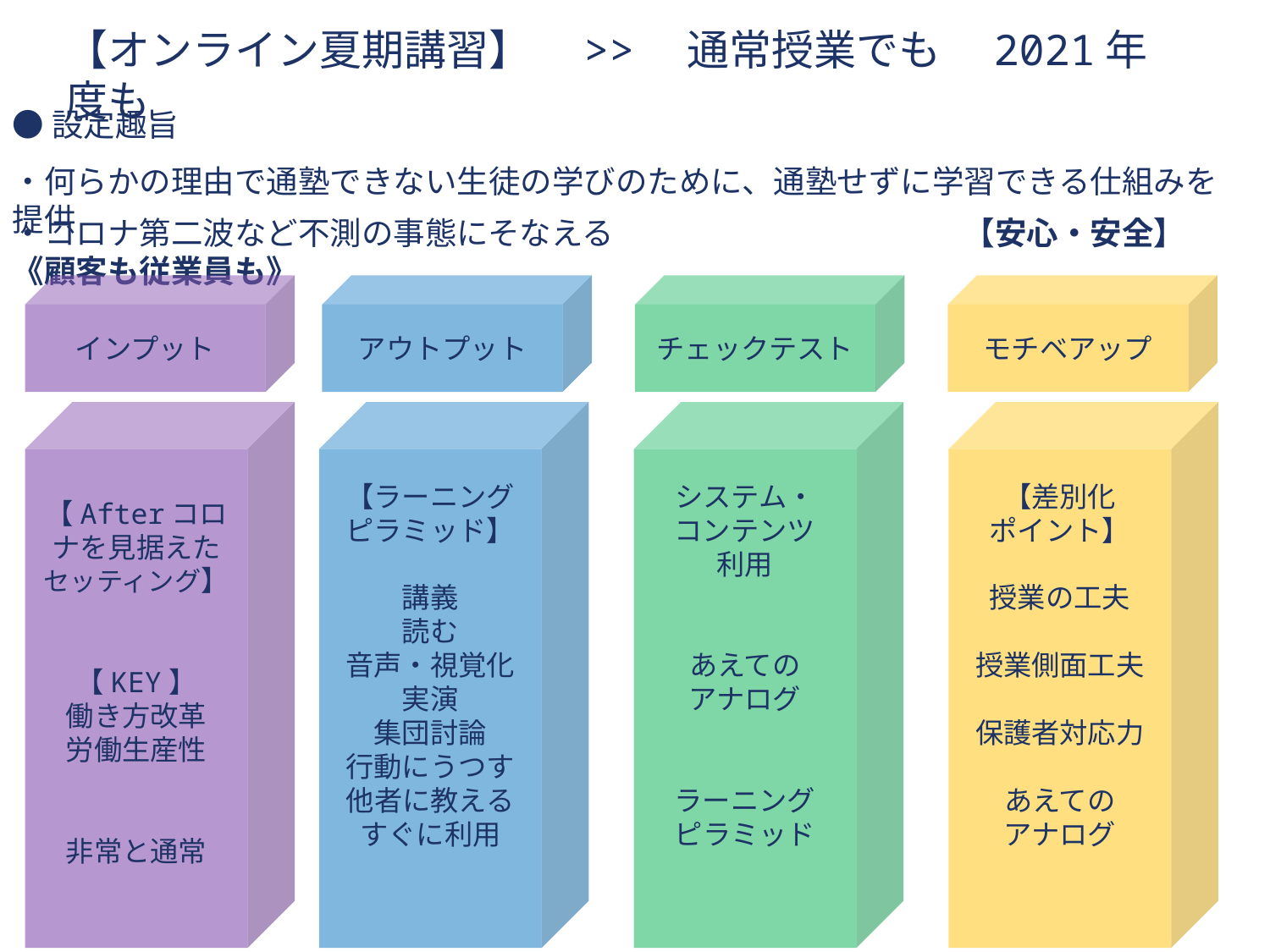

【オンライン夏期講習】　>>　通常授業でも　2021年度も
●設定趣旨
・何らかの理由で通塾できない生徒の学びのために、通塾せずに学習できる仕組みを提供
・コロナ第二波など不測の事態にそなえる　　　　　　　　　　　【安心・安全】　《顧客も従業員も》
インプット
アウトプット
チェックテスト
モチベアップ

システム・
コンテンツ
利用

あえての
アナログ

ラーニング
ピラミッド

【差別化
ポイント】

授業の工夫

授業側面工夫

保護者対応力

あえての
アナログ

【ラーニング
ピラミッド】

講義
読む
音声・視覚化
実演
集団討論
行動にうつす
他者に教える
すぐに利用

【Afterコロナを見据えた
セッティング】

【KEY】
働き方改革
労働生産性

非常と通常